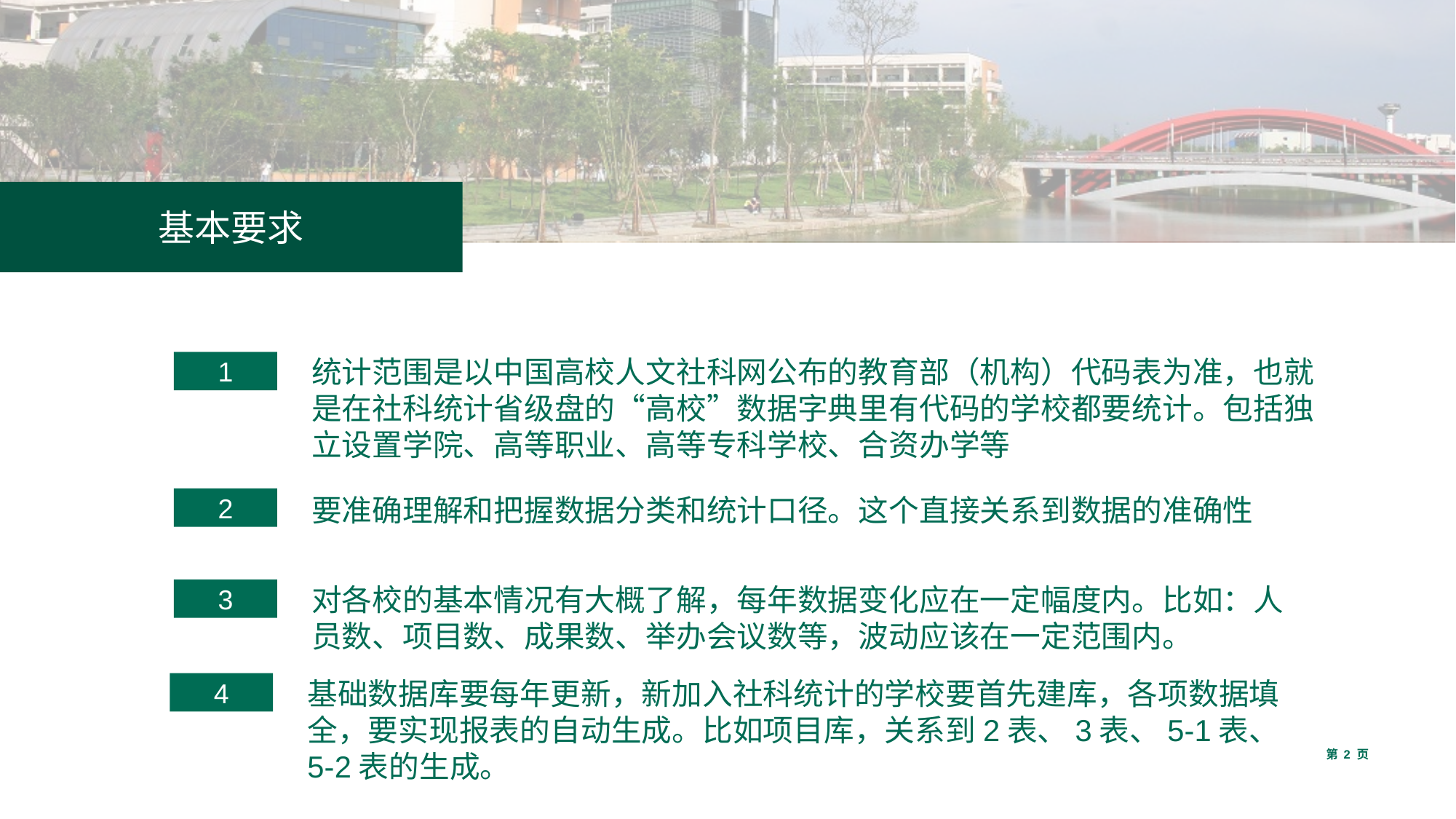

基本要求

1
统计范围是以中国高校人文社科网公布的教育部（机构）代码表为准，也就是在社科统计省级盘的“高校”数据字典里有代码的学校都要统计。包括独立设置学院、高等职业、高等专科学校、合资办学等
2
要准确理解和把握数据分类和统计口径。这个直接关系到数据的准确性
3
对各校的基本情况有大概了解，每年数据变化应在一定幅度内。比如：人员数、项目数、成果数、举办会议数等，波动应该在一定范围内。
4
基础数据库要每年更新，新加入社科统计的学校要首先建库，各项数据填全，要实现报表的自动生成。比如项目库，关系到2表、3表、5-1表、5-2表的生成。
第 2 页